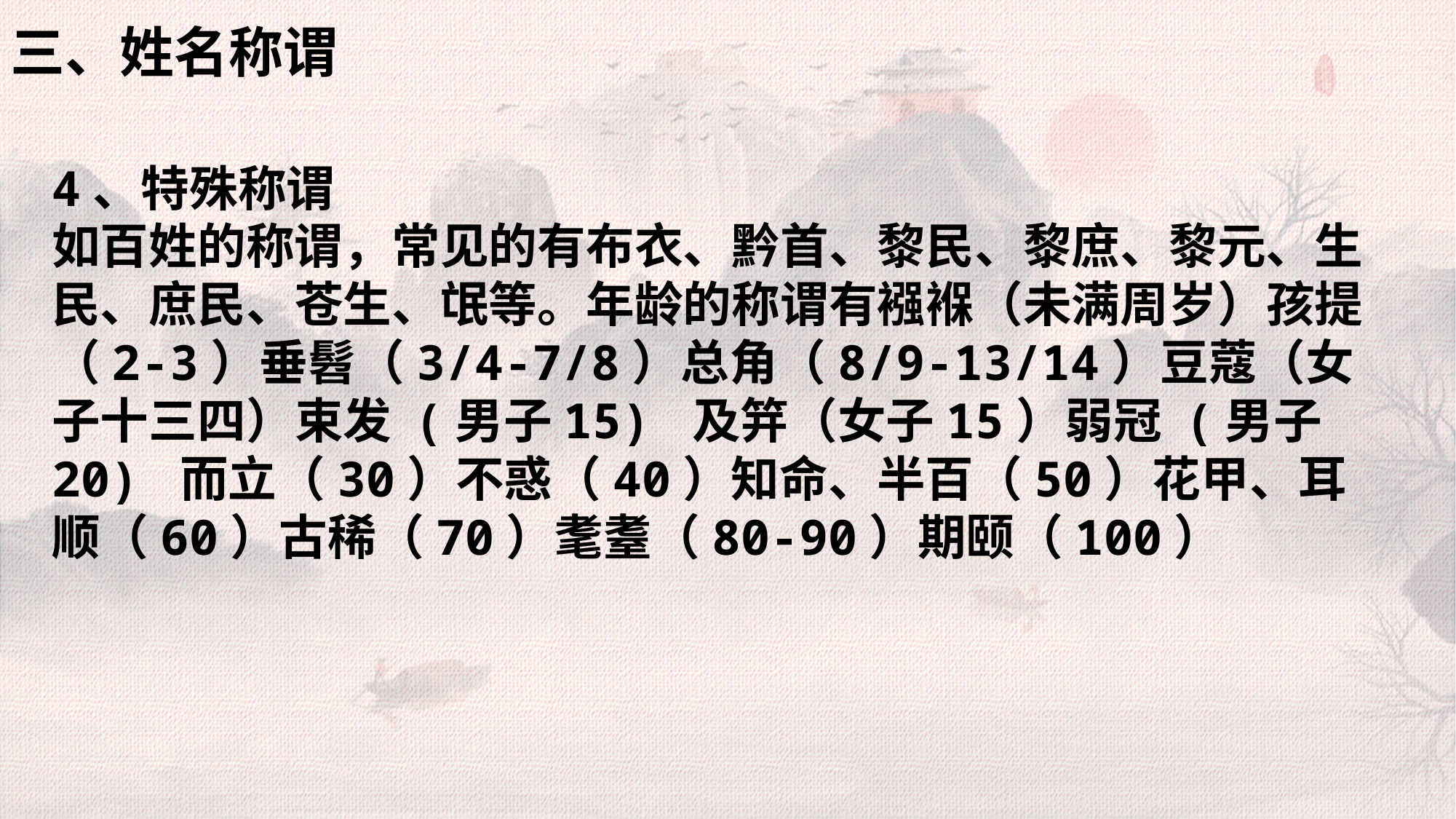

三、姓名称谓
4、特殊称谓
如百姓的称谓，常见的有布衣、黔首、黎民、黎庶、黎元、生民、庶民、苍生、氓等。年龄的称谓有襁褓（未满周岁）孩提（2-3）垂髫（3/4-7/8）总角（8/9-13/14）豆蔻（女子十三四）束发 (男子15) 及笄（女子15）弱冠 (男子20) 而立（30）不惑（40）知命、半百（50）花甲、耳顺（60）古稀（70）耄耋（80-90）期颐（100）